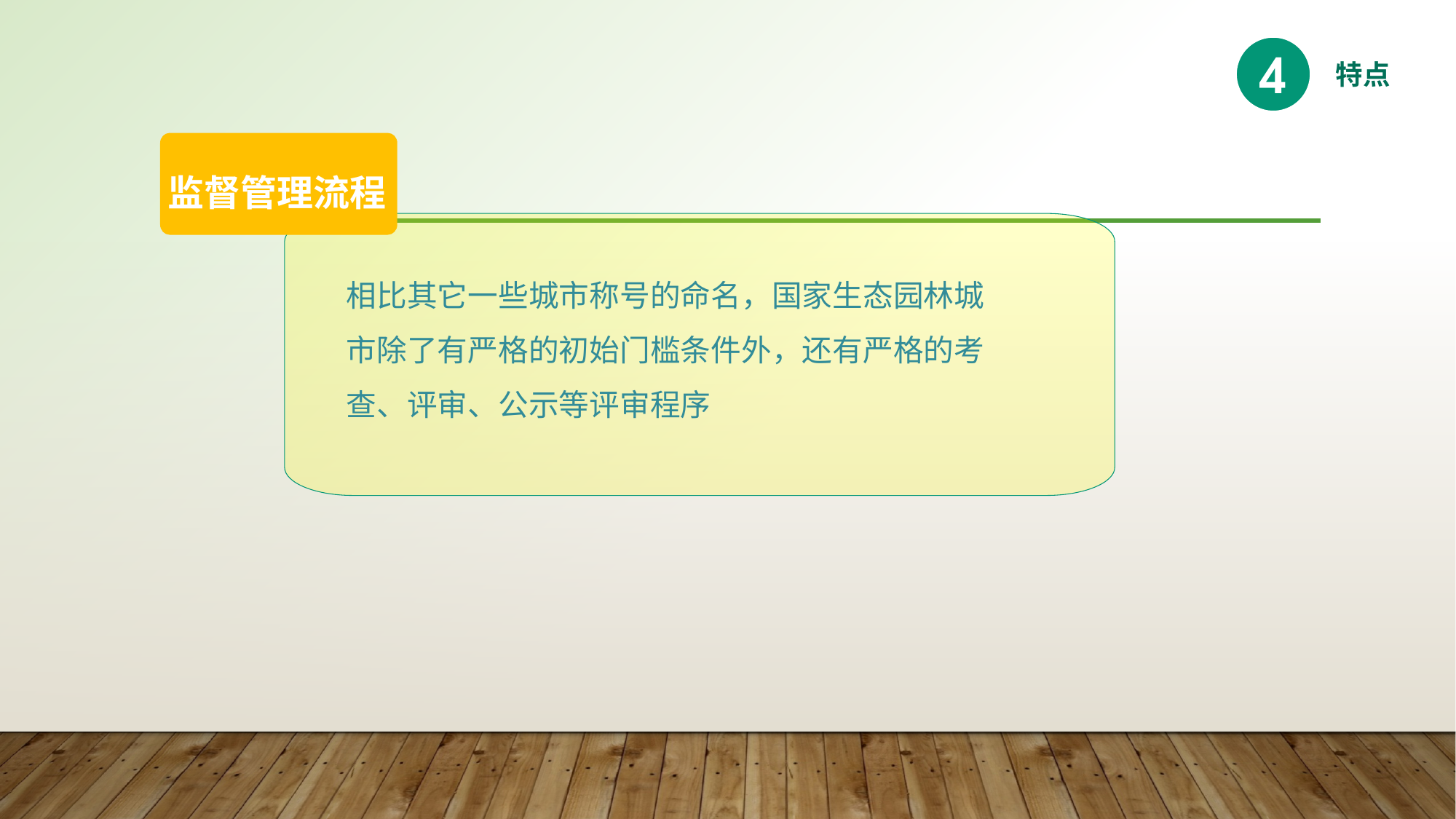

4
特点

监督管理流程

相比其它一些城市称号的命名，国家生态园林城市除了有严格的初始门槛条件外，还有严格的考查、评审、公示等评审程序